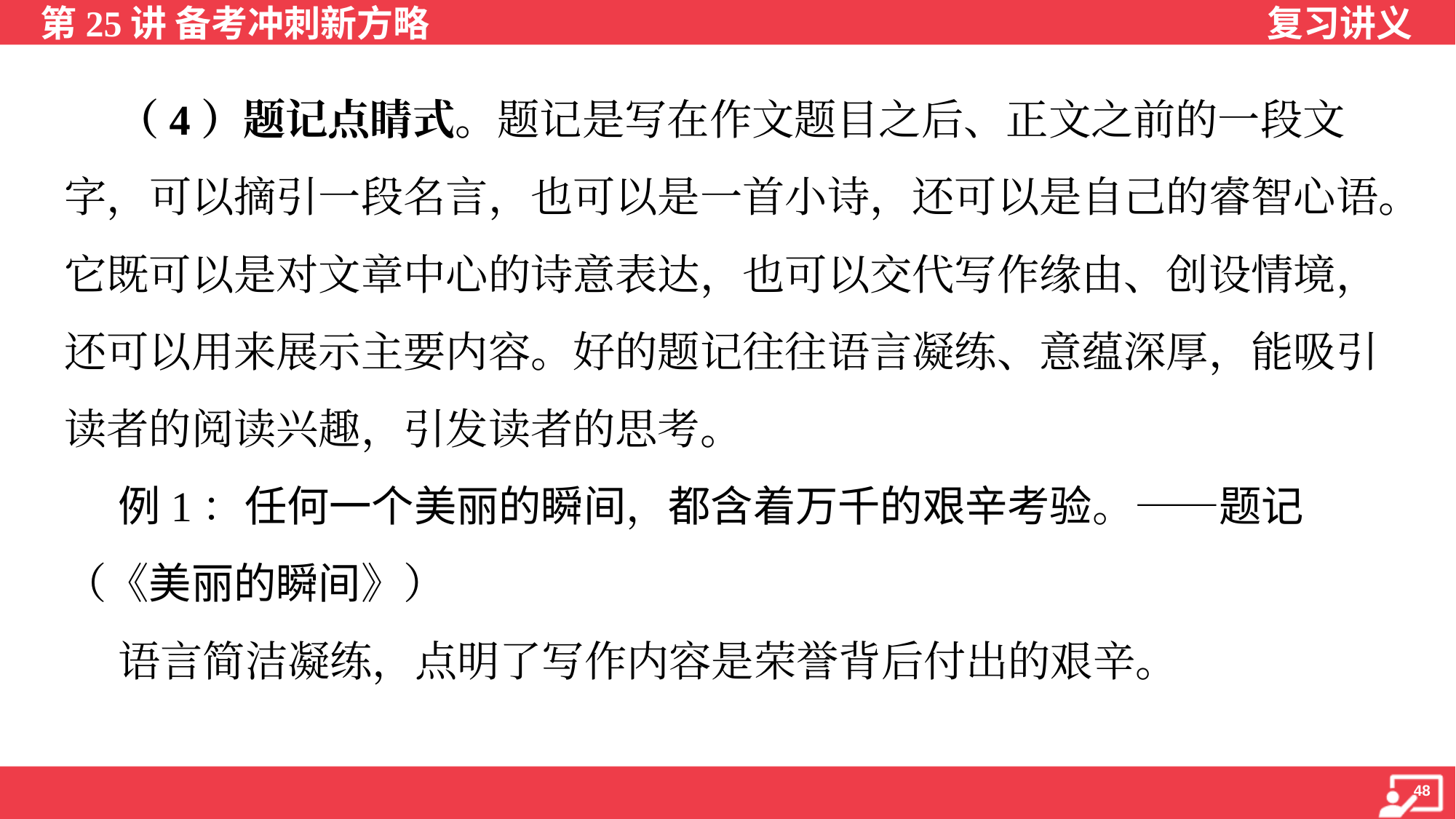

（4）题记点睛式。题记是写在作文题目之后、正文之前的一段文
字，可以摘引一段名言，也可以是一首小诗，还可以是自己的睿智心语。
它既可以是对文章中心的诗意表达，也可以交代写作缘由、创设情境，
还可以用来展示主要内容。好的题记往往语言凝练、意蕴深厚，能吸引
读者的阅读兴趣，引发读者的思考。
    例1：任何一个美丽的瞬间，都含着万千的艰辛考验。——题记
（《美丽的瞬间》）
    语言简洁凝练，点明了写作内容是荣誉背后付出的艰辛。